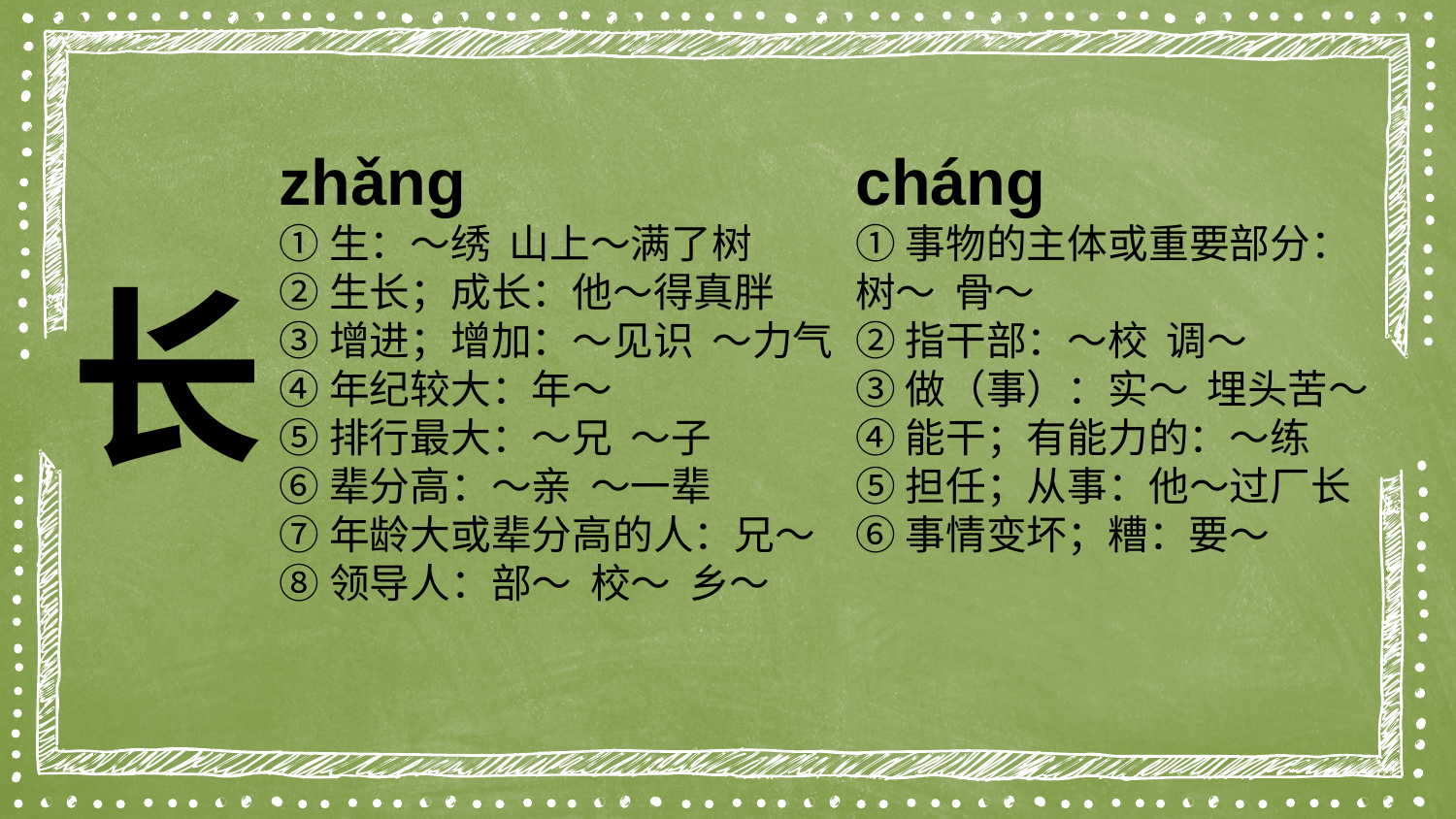

zhǎng
①生：～绣  山上～满了树
②生长；成长：他～得真胖
③增进；增加：～见识  ～力气
④年纪较大：年～
⑤排行最大：～兄  ～子
⑥辈分高：～亲  ～一辈
⑦年龄大或辈分高的人：兄～
⑧领导人：部～  校～  乡～
cháng
①事物的主体或重要部分：树～  骨～
②指干部：～校  调～
③做（事）：实～  埋头苦～
④能干；有能力的：～练
⑤担任；从事：他～过厂长
⑥事情变坏；糟：要～
长